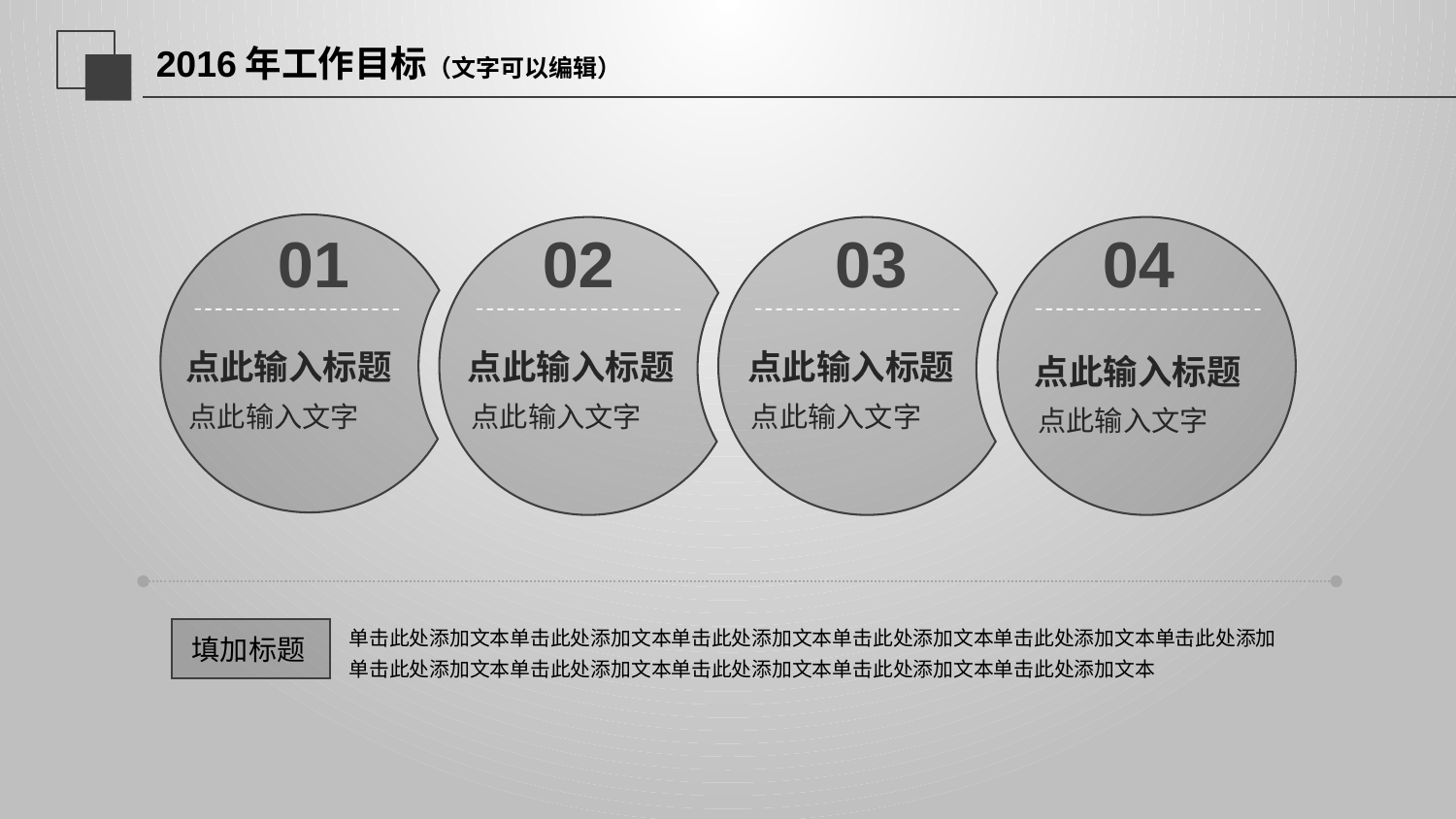

延迟符
# 2016年工作目标（文字可以编辑）

01
02
03
04

点此输入标题
点此输入标题
点此输入标题
点此输入标题
点此输入文字
点此输入文字
点此输入文字
点此输入文字
单击此处添加文本单击此处添加文本单击此处添加文本单击此处添加文本单击此处添加文本单击此处添加
单击此处添加文本单击此处添加文本单击此处添加文本单击此处添加文本单击此处添加文本

填加标题